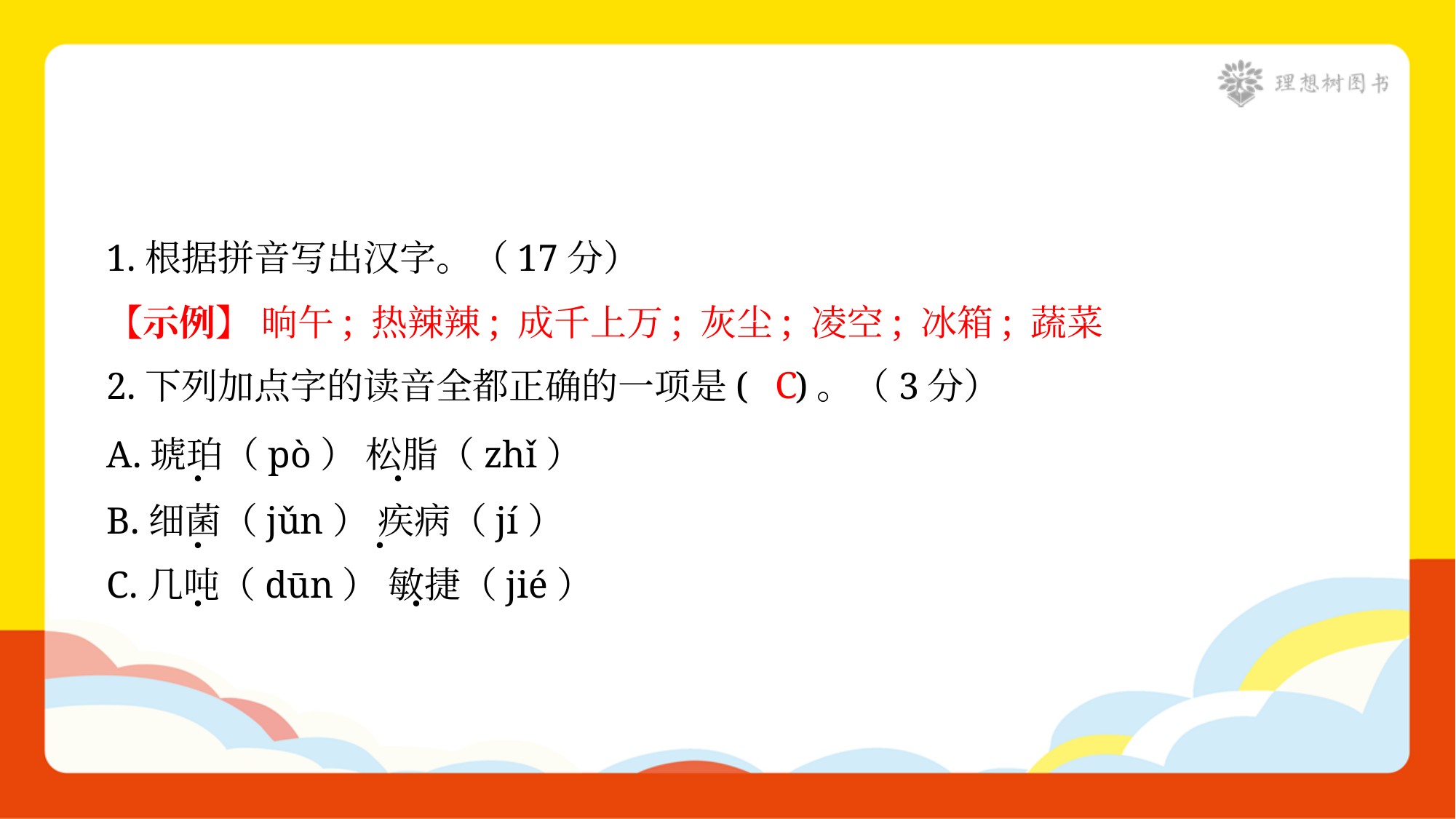

1.根据拼音写出汉字。（17分）
【示例】 晌午; 热辣辣; 成千上万; 灰尘; 凌空; 冰箱; 蔬菜
C
2.下列加点字的读音全都正确的一项是(     )。（3分）
A.琥珀（pò） 松脂（zhǐ）
B.细菌（jǔn） 疾病（jí）
C.几吨（dūn） 敏捷（jié）